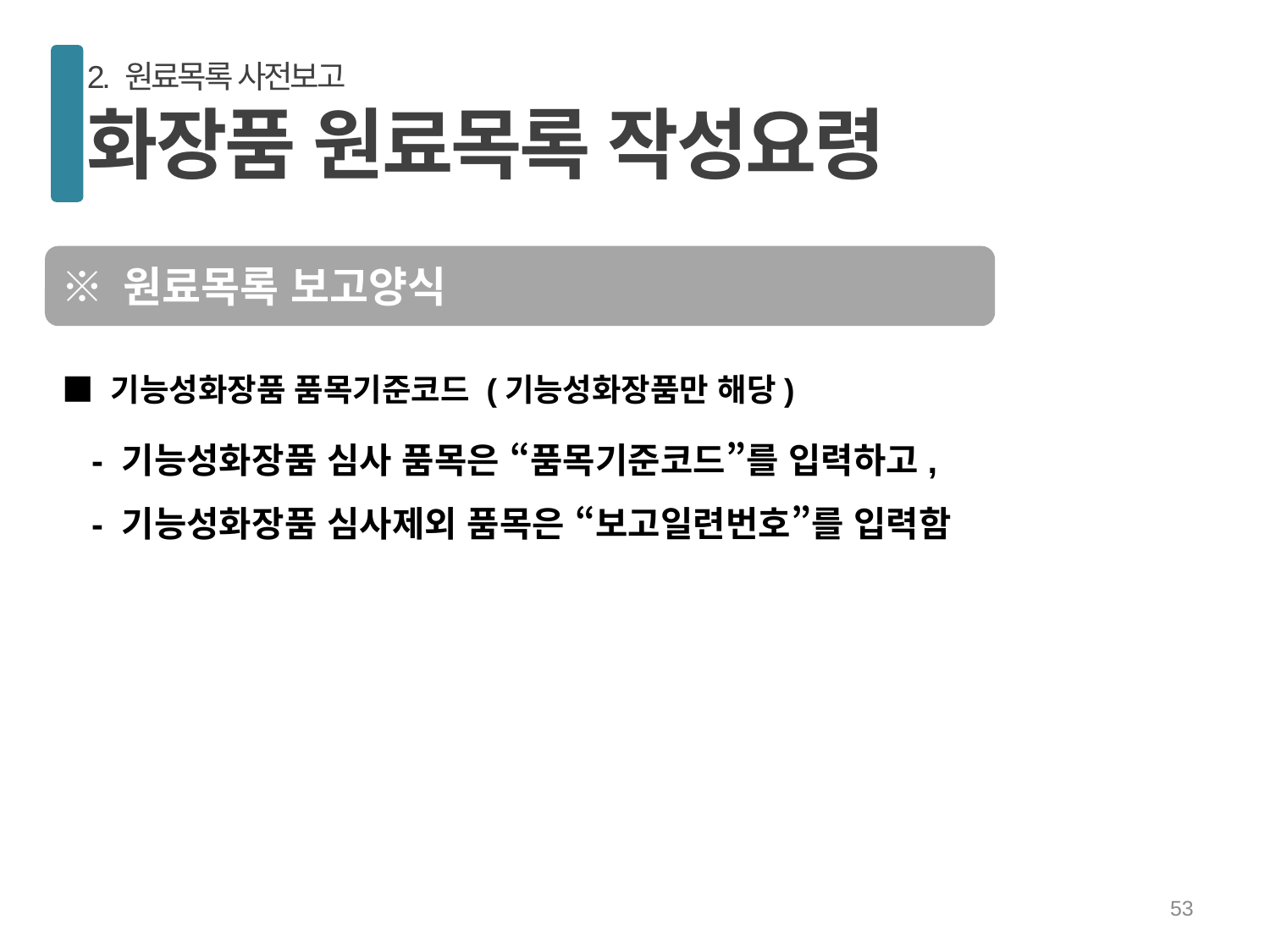

2. 원료목록 사전보고
화장품 원료목록 작성요령
※ 원료목록 보고양식
■ 기능성화장품 품목기준코드 (기능성화장품만 해당)
   - 기능성화장품 심사 품목은 “품목기준코드”를 입력하고,
   - 기능성화장품 심사제외 품목은 “보고일련번호”를 입력함
53